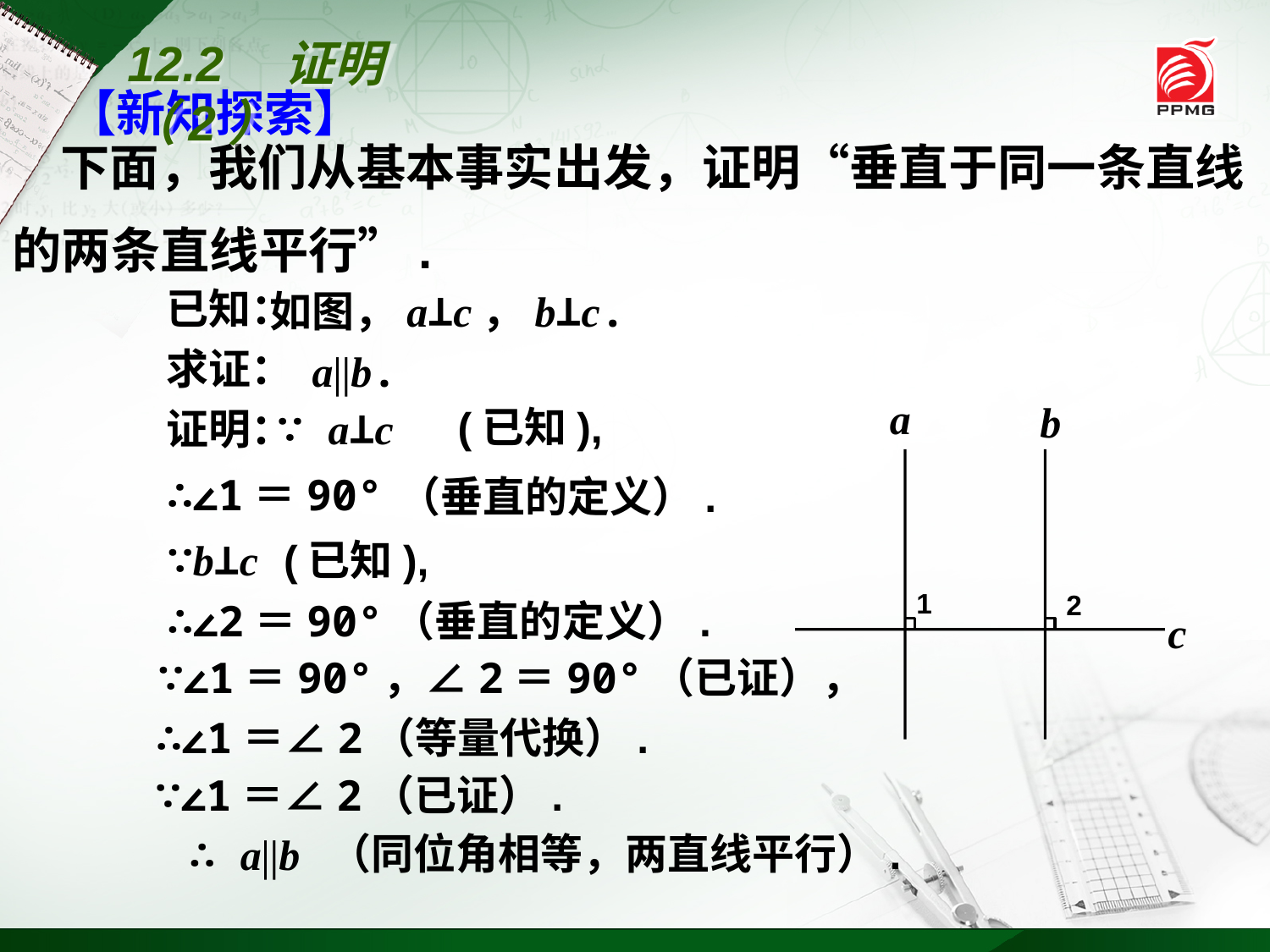

12.2　证明（2）
【新知探索】
    下面，我们从基本事实出发，证明“垂直于同一条直线的两条直线平行”.
已知：
如图，a⊥c，b⊥c.
求证：
a∥b.
a
b

1
2
c

(已知),
证明：
∵ a⊥c
∴∠1＝90°
（垂直的定义）.
∵b⊥c (已知),
∴∠2＝90°（垂直的定义）.
∵∠1＝90°，∠2＝90°（已证），
∴∠1＝∠2（等量代换）.
∵∠1＝∠2（已证）.
（同位角相等，两直线平行）.
∴ a∥b